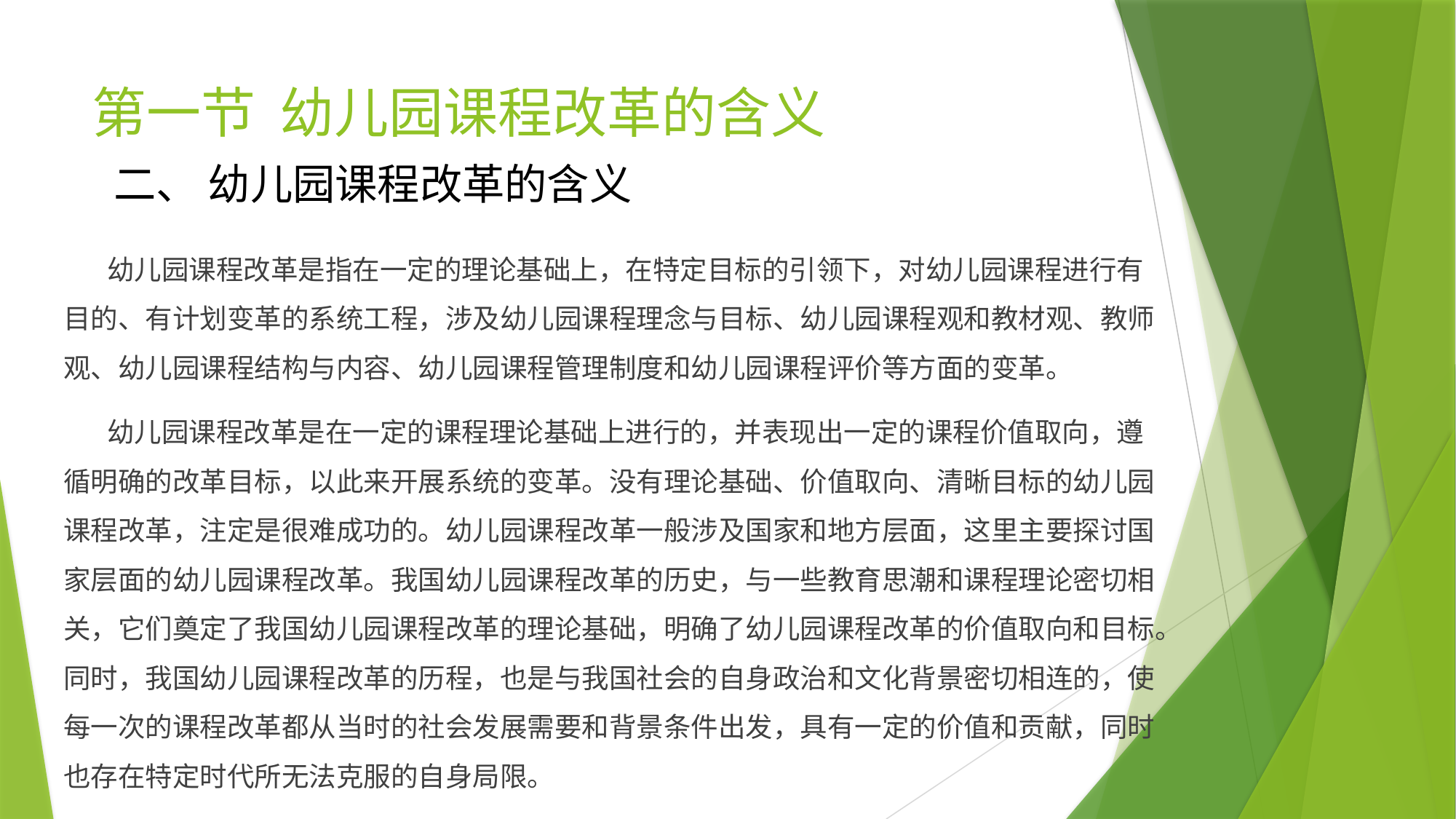

# 第一节  幼儿园课程改革的含义
二、 幼儿园课程改革的含义
      幼儿园课程改革是指在一定的理论基础上，在特定目标的引领下，对幼儿园课程进行有目的、有计划变革的系统工程，涉及幼儿园课程理念与目标、幼儿园课程观和教材观、教师观、幼儿园课程结构与内容、幼儿园课程管理制度和幼儿园课程评价等方面的变革。
      幼儿园课程改革是在一定的课程理论基础上进行的，并表现出一定的课程价值取向，遵循明确的改革目标，以此来开展系统的变革。没有理论基础、价值取向、清晰目标的幼儿园课程改革，注定是很难成功的。幼儿园课程改革一般涉及国家和地方层面，这里主要探讨国家层面的幼儿园课程改革。我国幼儿园课程改革的历史，与一些教育思潮和课程理论密切相关，它们奠定了我国幼儿园课程改革的理论基础，明确了幼儿园课程改革的价值取向和目标。同时，我国幼儿园课程改革的历程，也是与我国社会的自身政治和文化背景密切相连的，使每一次的课程改革都从当时的社会发展需要和背景条件出发，具有一定的价值和贡献，同时也存在特定时代所无法克服的自身局限。